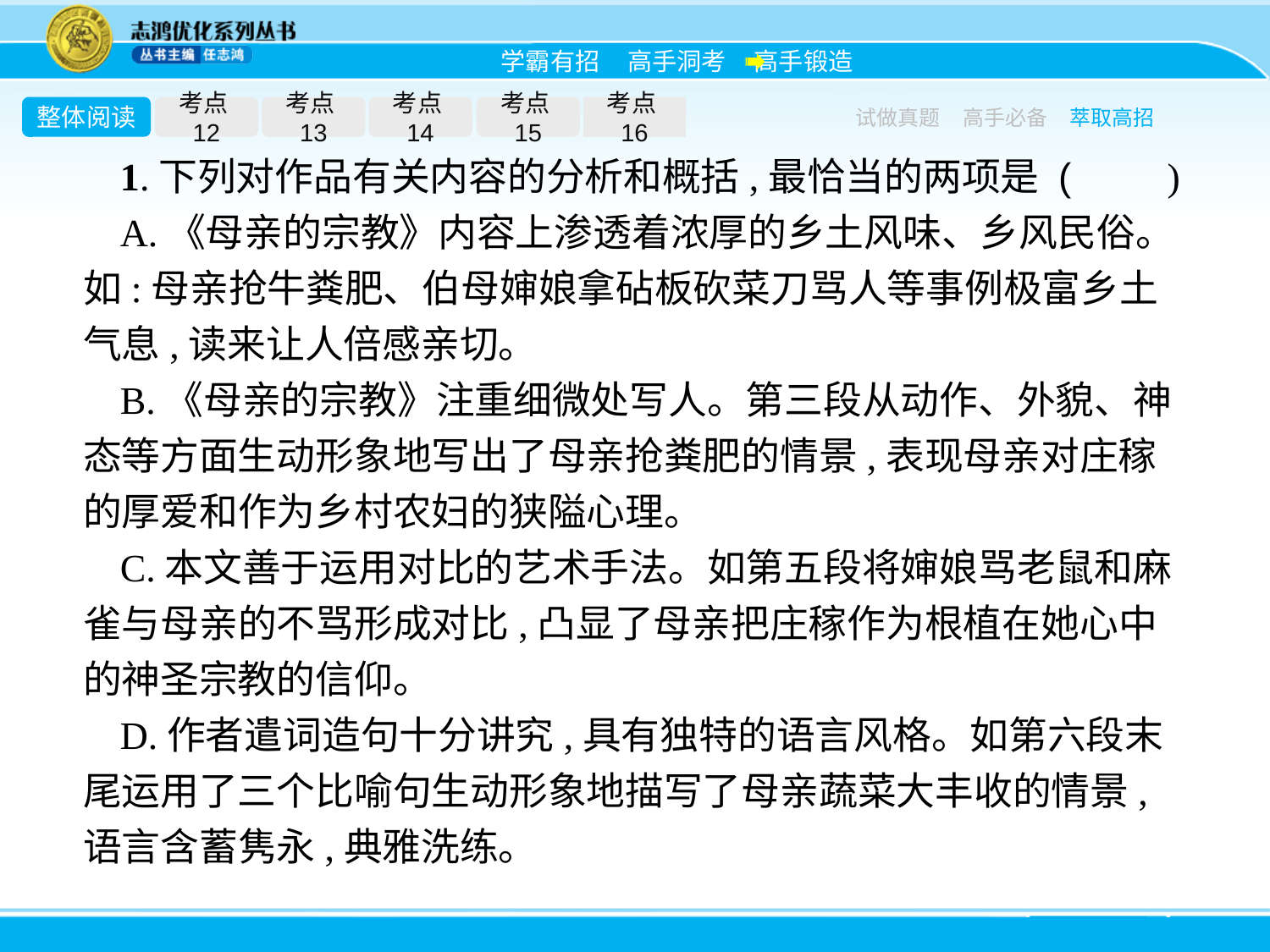

整体阅读
考点12
考点13
考点14
考点15
考点16
试做真题
高手必备
萃取高招
1.下列对作品有关内容的分析和概括,最恰当的两项是 (　　)
A.《母亲的宗教》内容上渗透着浓厚的乡土风味、乡风民俗。如:母亲抢牛粪肥、伯母婶娘拿砧板砍菜刀骂人等事例极富乡土气息,读来让人倍感亲切。
B.《母亲的宗教》注重细微处写人。第三段从动作、外貌、神态等方面生动形象地写出了母亲抢粪肥的情景,表现母亲对庄稼的厚爱和作为乡村农妇的狭隘心理。
C.本文善于运用对比的艺术手法。如第五段将婶娘骂老鼠和麻雀与母亲的不骂形成对比,凸显了母亲把庄稼作为根植在她心中的神圣宗教的信仰。
D.作者遣词造句十分讲究,具有独特的语言风格。如第六段末尾运用了三个比喻句生动形象地描写了母亲蔬菜大丰收的情景,语言含蓄隽永,典雅洗练。